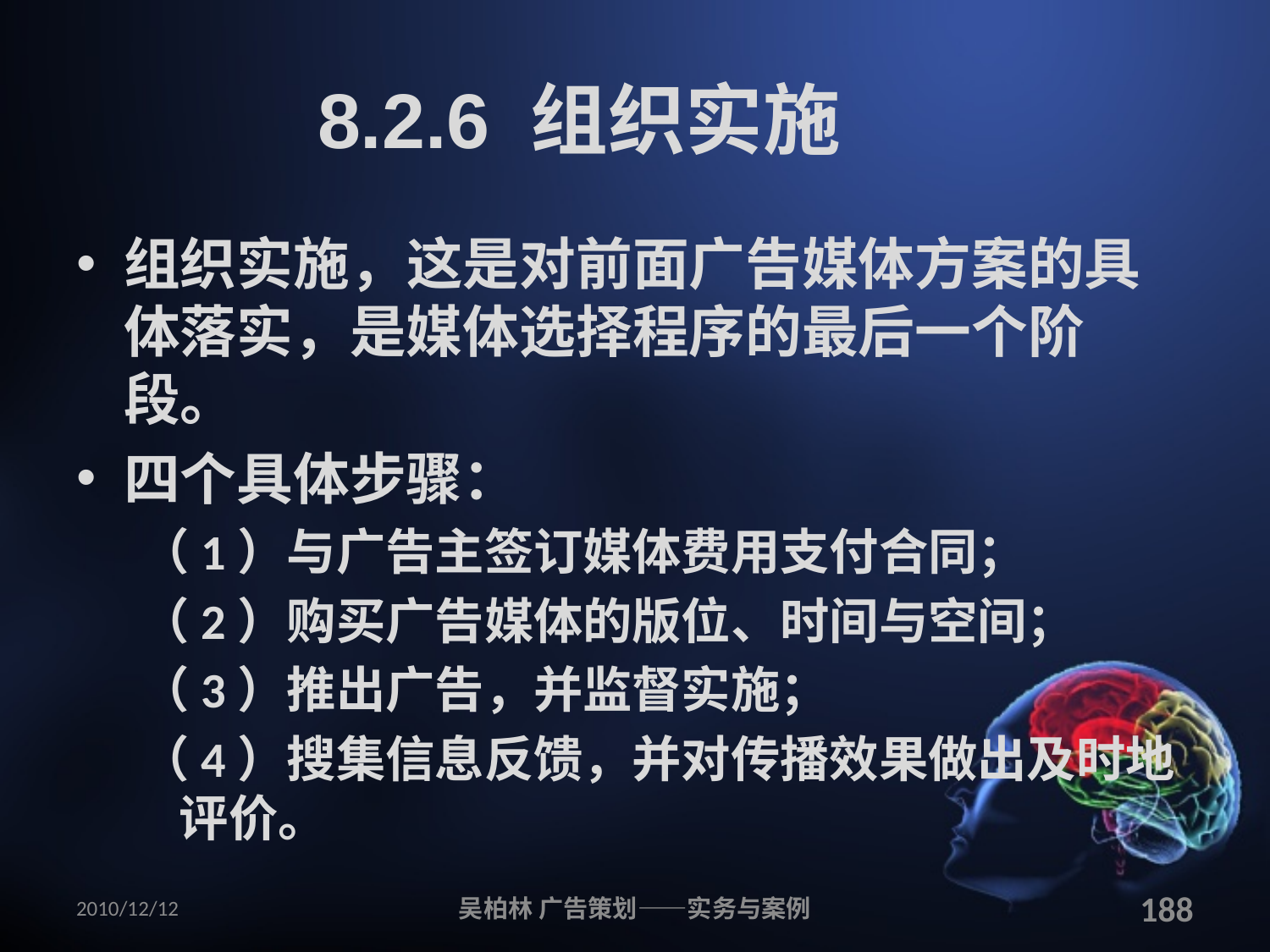

# 8.2.6 组织实施
组织实施，这是对前面广告媒体方案的具体落实，是媒体选择程序的最后一个阶段。
四个具体步骤：
（1）与广告主签订媒体费用支付合同；
（2）购买广告媒体的版位、时间与空间；
（3）推出广告，并监督实施；
（4）搜集信息反馈，并对传播效果做出及时地评价。

2010/12/12
吴柏林 广告策划——实务与案例
188